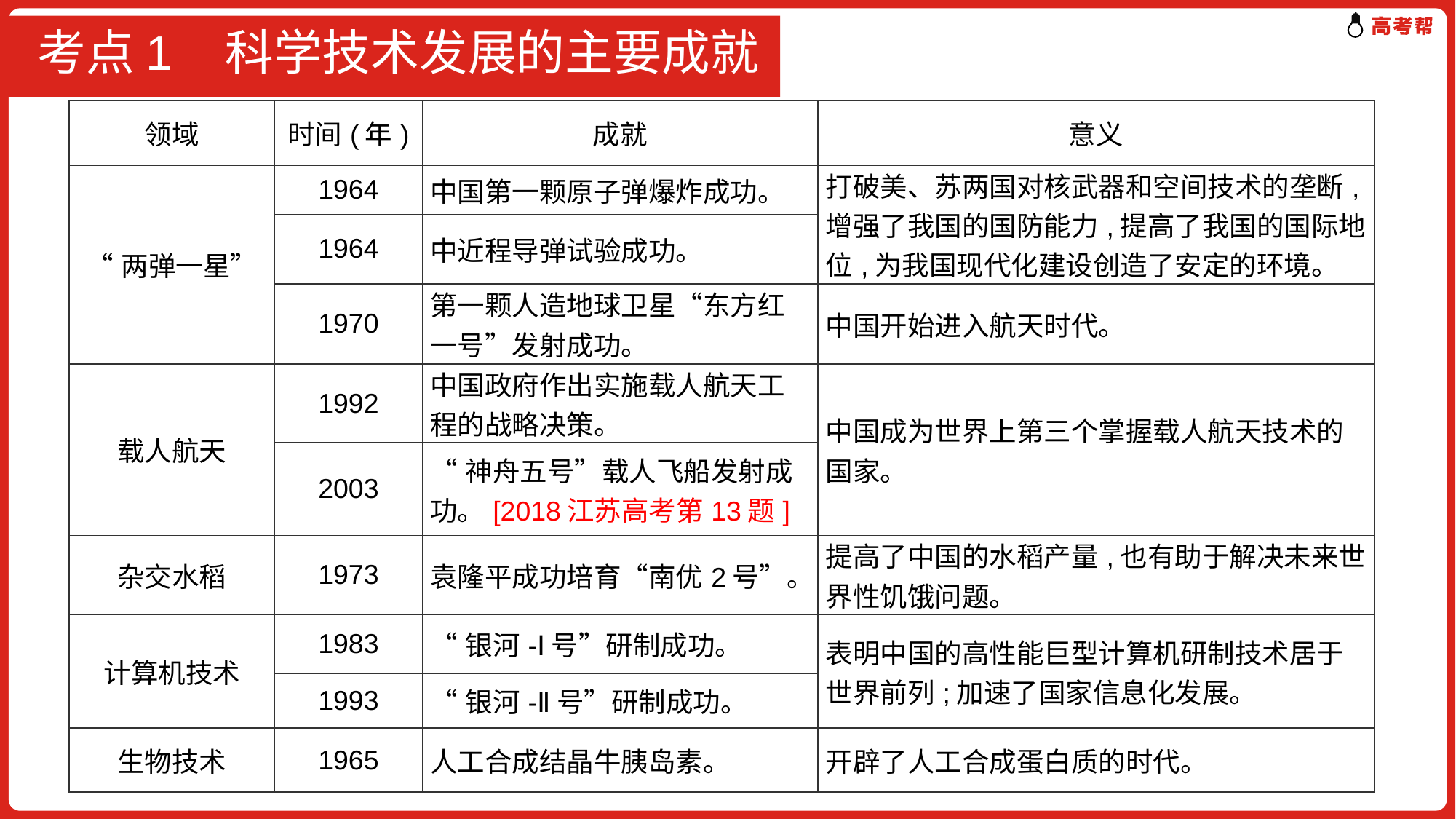

# 考点1   科学技术发展的主要成就

| 领域 | 时间(年) | 成就 | 意义 |
| --- | --- | --- | --- |
| “两弹一星” | 1964 | 中国第一颗原子弹爆炸成功。 | 打破美、苏两国对核武器和空间技术的垄断,增强了我国的国防能力,提高了我国的国际地位,为我国现代化建设创造了安定的环境。 |
|  | 1964 | 中近程导弹试验成功。 |  |
|  | 1970 | 第一颗人造地球卫星“东方红一号”发射成功。 | 中国开始进入航天时代。 |
| 载人航天 | 1992 | 中国政府作出实施载人航天工程的战略决策。 | 中国成为世界上第三个掌握载人航天技术的国家。 |
|  | 2003 | “神舟五号”载人飞船发射成功。[2018江苏高考第13题] |  |
| 杂交水稻 | 1973 | 袁隆平成功培育“南优2号”。 | 提高了中国的水稻产量,也有助于解决未来世界性饥饿问题。 |
| 计算机技术 | 1983 | “银河-Ⅰ号”研制成功。 | 表明中国的高性能巨型计算机研制技术居于世界前列;加速了国家信息化发展。 |
|  | 1993 | “银河-Ⅱ号”研制成功。 |  |
| 生物技术 | 1965 | 人工合成结晶牛胰岛素。 | 开辟了人工合成蛋白质的时代。 |